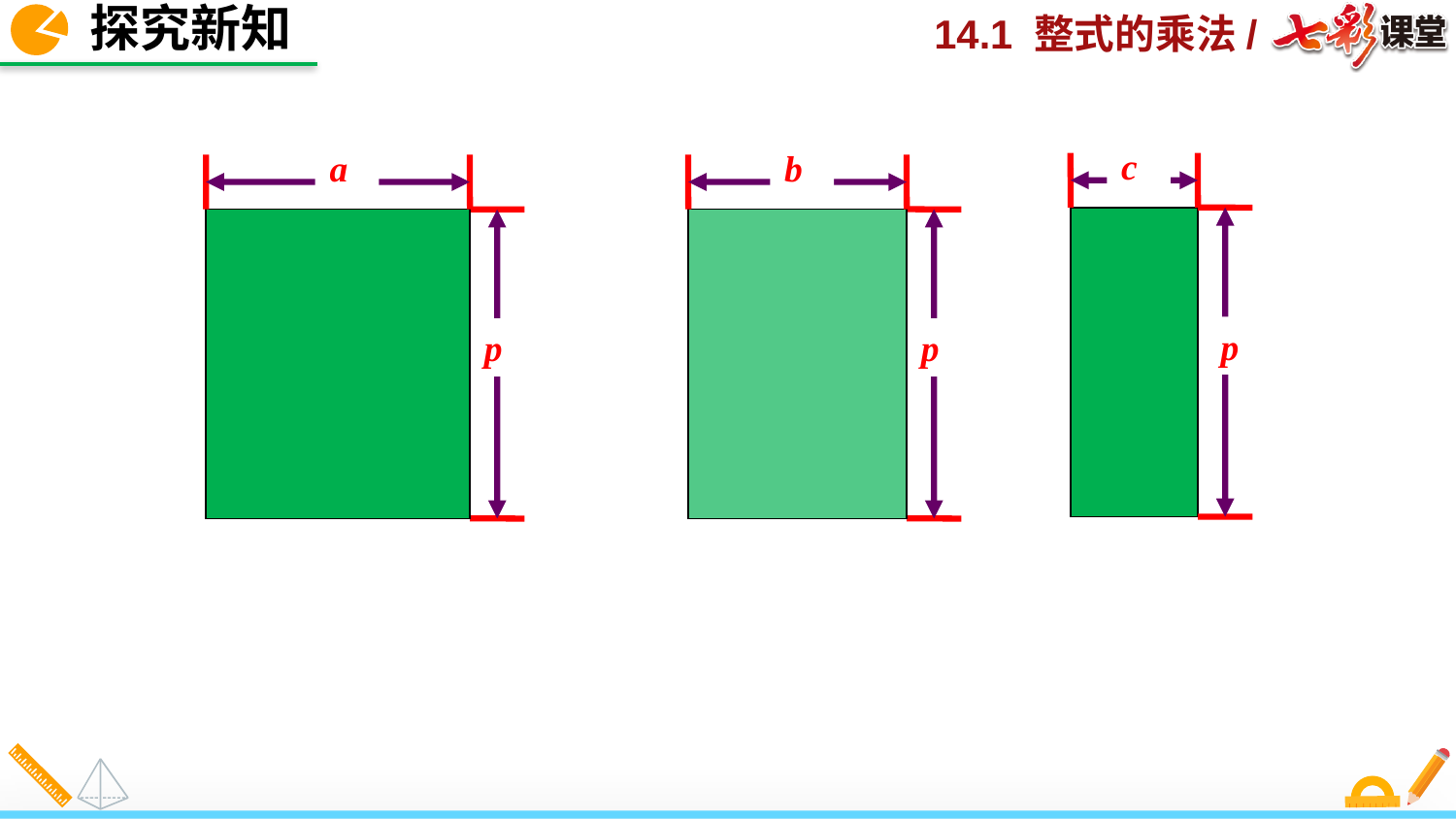

探究新知

c

p

a

p

b

p